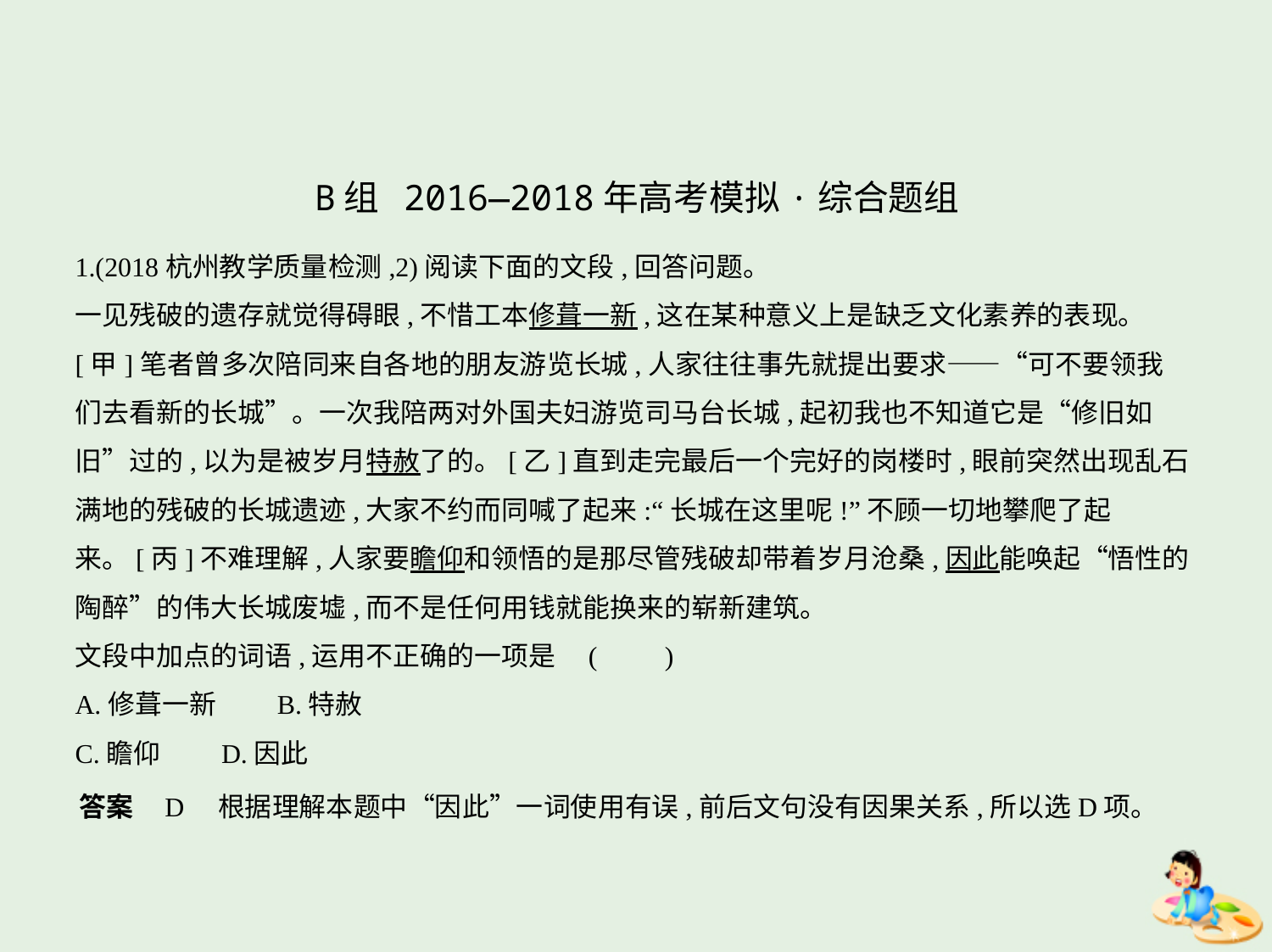

B组  2016—2018年高考模拟·综合题组
1.(2018杭州教学质量检测,2)阅读下面的文段,回答问题。
一见残破的遗存就觉得碍眼,不惜工本修葺一新,这在某种意义上是缺乏文化素养的表现。
[甲]笔者曾多次陪同来自各地的朋友游览长城,人家往往事先就提出要求——“可不要领我
们去看新的长城”。一次我陪两对外国夫妇游览司马台长城,起初我也不知道它是“修旧如
旧”过的,以为是被岁月特赦了的。[乙]直到走完最后一个完好的岗楼时,眼前突然出现乱石
满地的残破的长城遗迹,大家不约而同喊了起来:“长城在这里呢!”不顾一切地攀爬了起
来。[丙]不难理解,人家要瞻仰和领悟的是那尽管残破却带着岁月沧桑,因此能唤起“悟性的
陶醉”的伟大长城废墟,而不是任何用钱就能换来的崭新建筑。
文段中加点的词语,运用不正确的一项是 (　　)
A.修葺一新　　B.特赦
C.瞻仰　　D.因此
答案    D　根据理解本题中“因此”一词使用有误,前后文句没有因果关系,所以选D项。